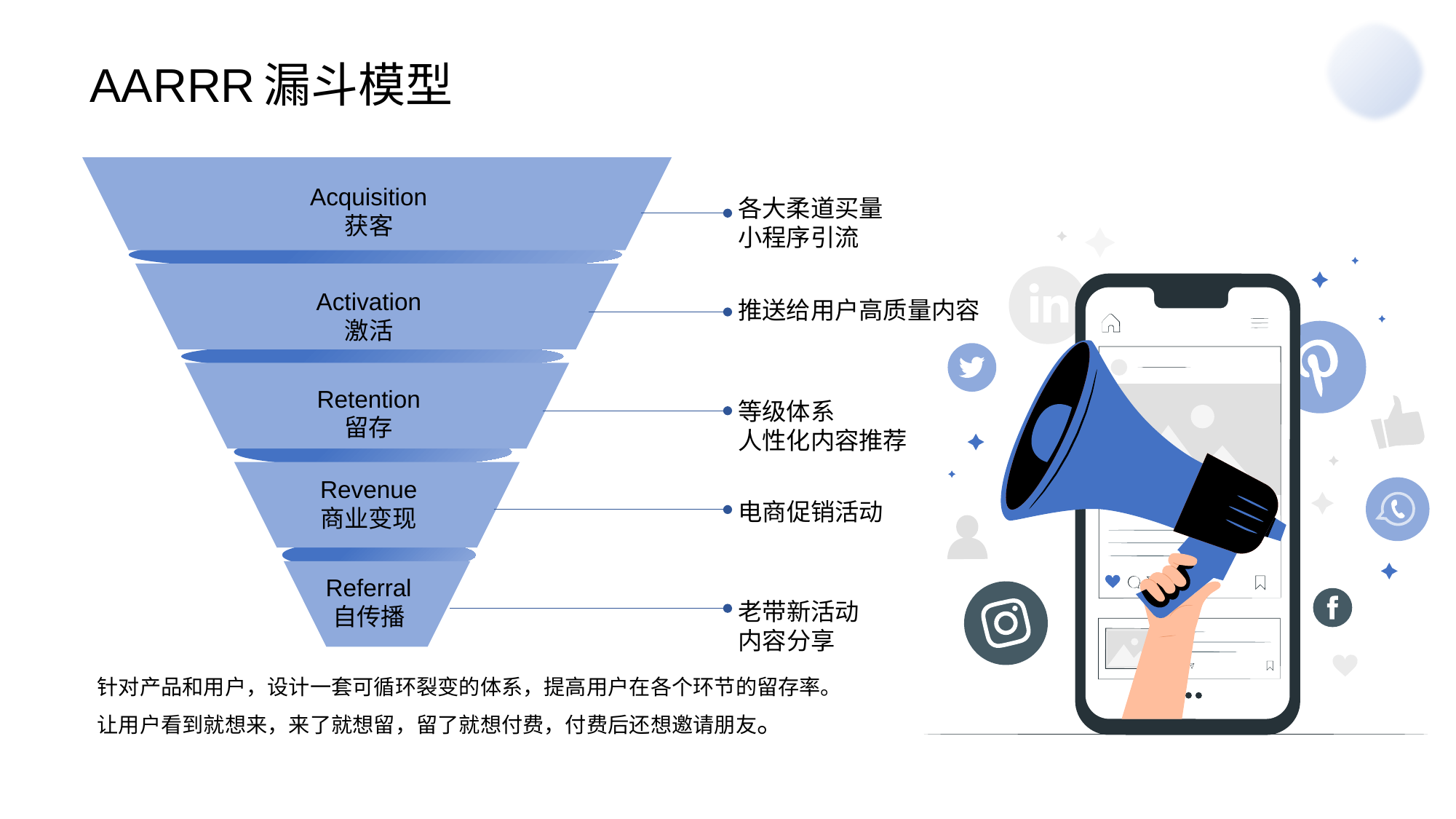

# AARRR漏斗模型

Acquisition
获客
Activation
激活
Retention
留存
Revenue
商业变现
Referral
自传播
各大柔道买量
小程序引流
推送给用户高质量内容
等级体系
人性化内容推荐
电商促销活动
老带新活动内容分享

针对产品和用户，设计一套可循环裂变的体系，提高用户在各个环节的留存率。
让用户看到就想来，来了就想留，留了就想付费，付费后还想邀请朋友。